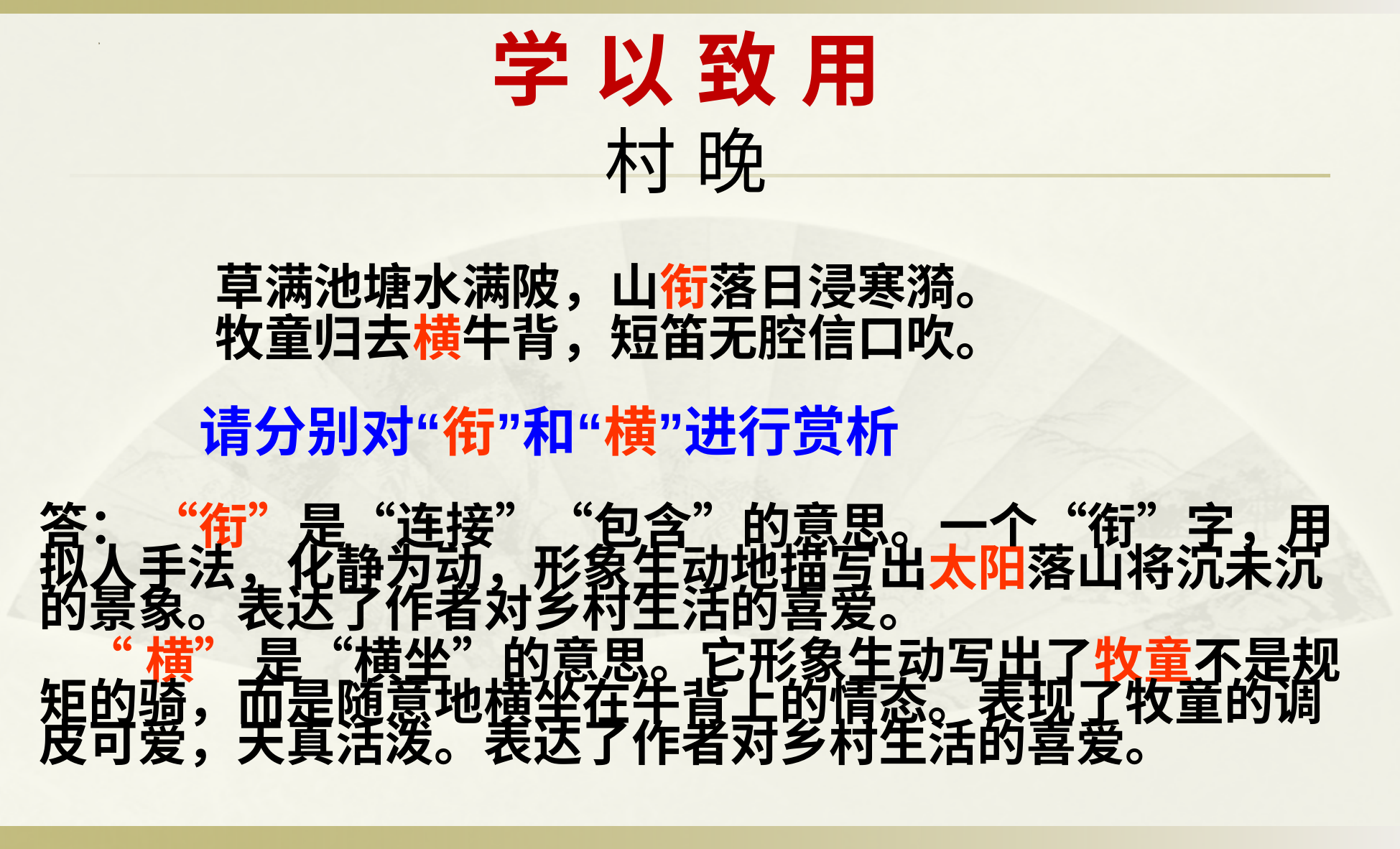

# 学 以 致 用 村 晚

            草满池塘水满陂，山衔落日浸寒漪。
            牧童归去横牛背，短笛无腔信口吹。

              请分别对“衔”和“横”进行赏析

答： “衔”是“连接”“包含”的意思。一个“衔”字，用拟人手法，化静为动，形象生动地描写出太阳落山将沉未沉的景象。表达了作者对乡村生活的喜爱。
    “横” 是“横坐”的意思。它形象生动写出了牧童不是规矩的骑，而是随意地横坐在牛背上的情态。表现了牧童的调皮可爱，天真活泼。表达了作者对乡村生活的喜爱。